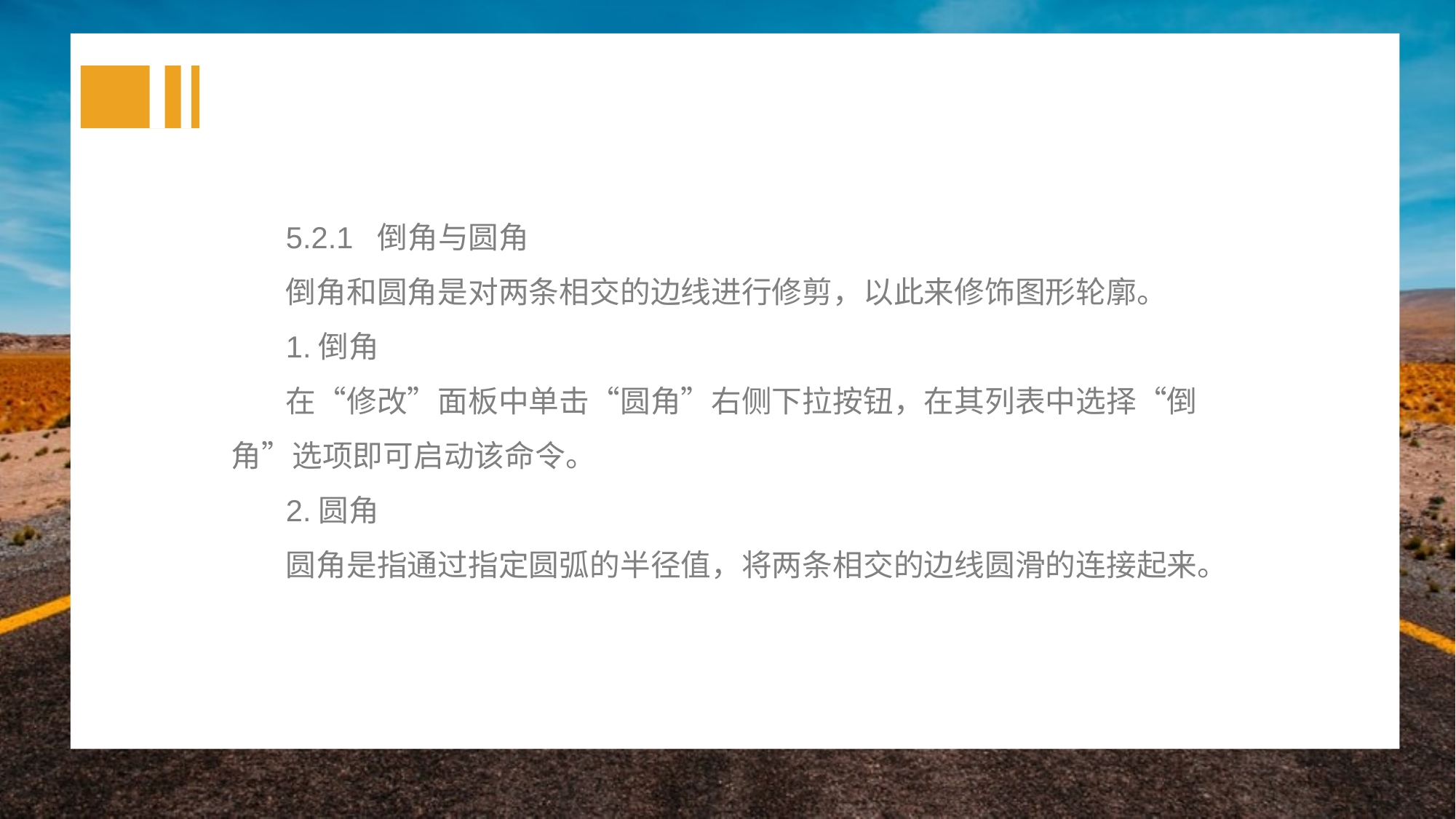

5.2.1  倒角与圆角
倒角和圆角是对两条相交的边线进行修剪，以此来修饰图形轮廓。
1.倒角
在“修改”面板中单击“圆角”右侧下拉按钮，在其列表中选择“倒角”选项即可启动该命令。
2.圆角
圆角是指通过指定圆弧的半径值，将两条相交的边线圆滑的连接起来。